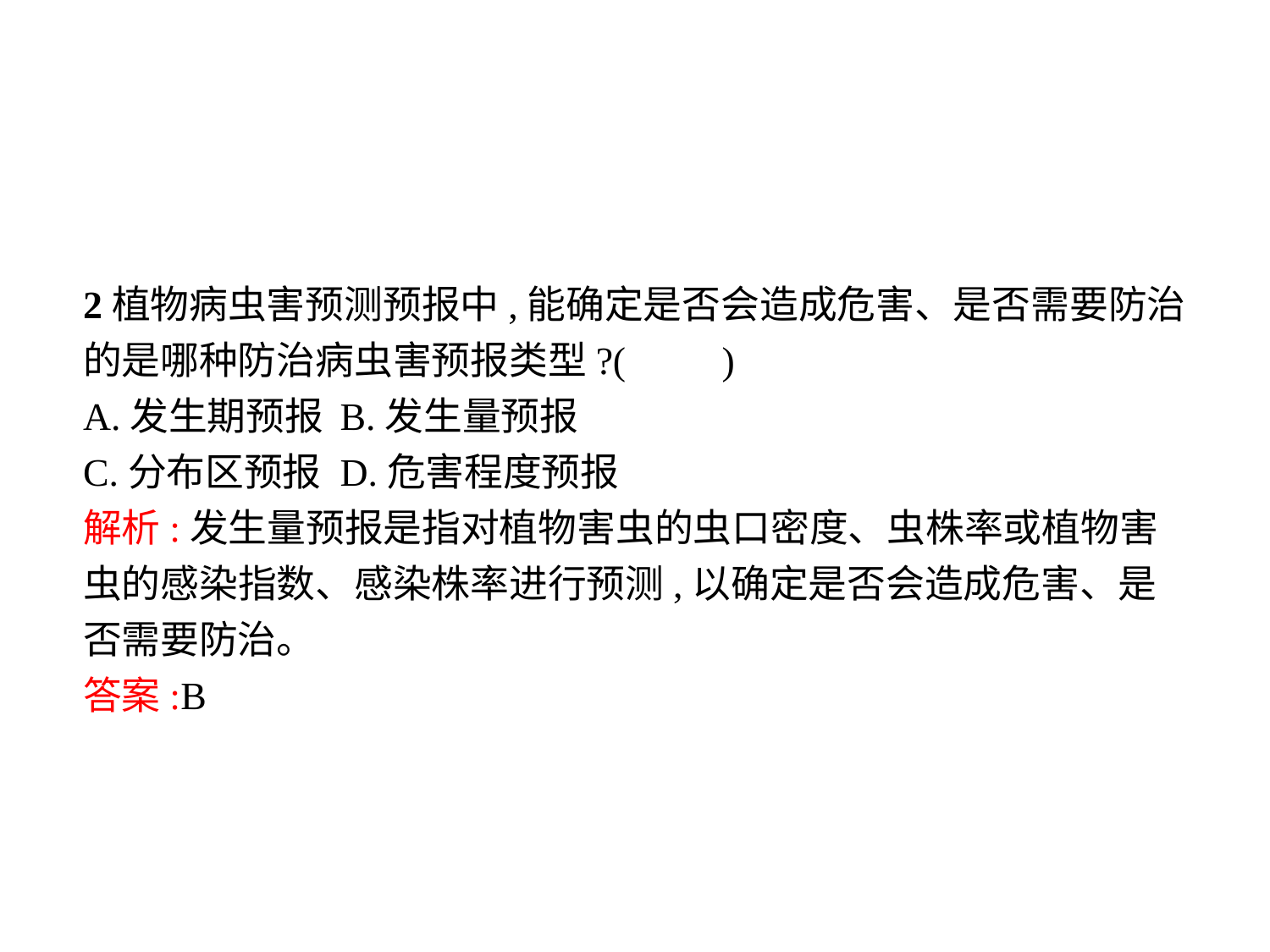

2植物病虫害预测预报中,能确定是否会造成危害、是否需要防治的是哪种防治病虫害预报类型?(　　)
A.发生期预报	B.发生量预报
C.分布区预报	D.危害程度预报
解析:发生量预报是指对植物害虫的虫口密度、虫株率或植物害虫的感染指数、感染株率进行预测,以确定是否会造成危害、是否需要防治。
答案:B